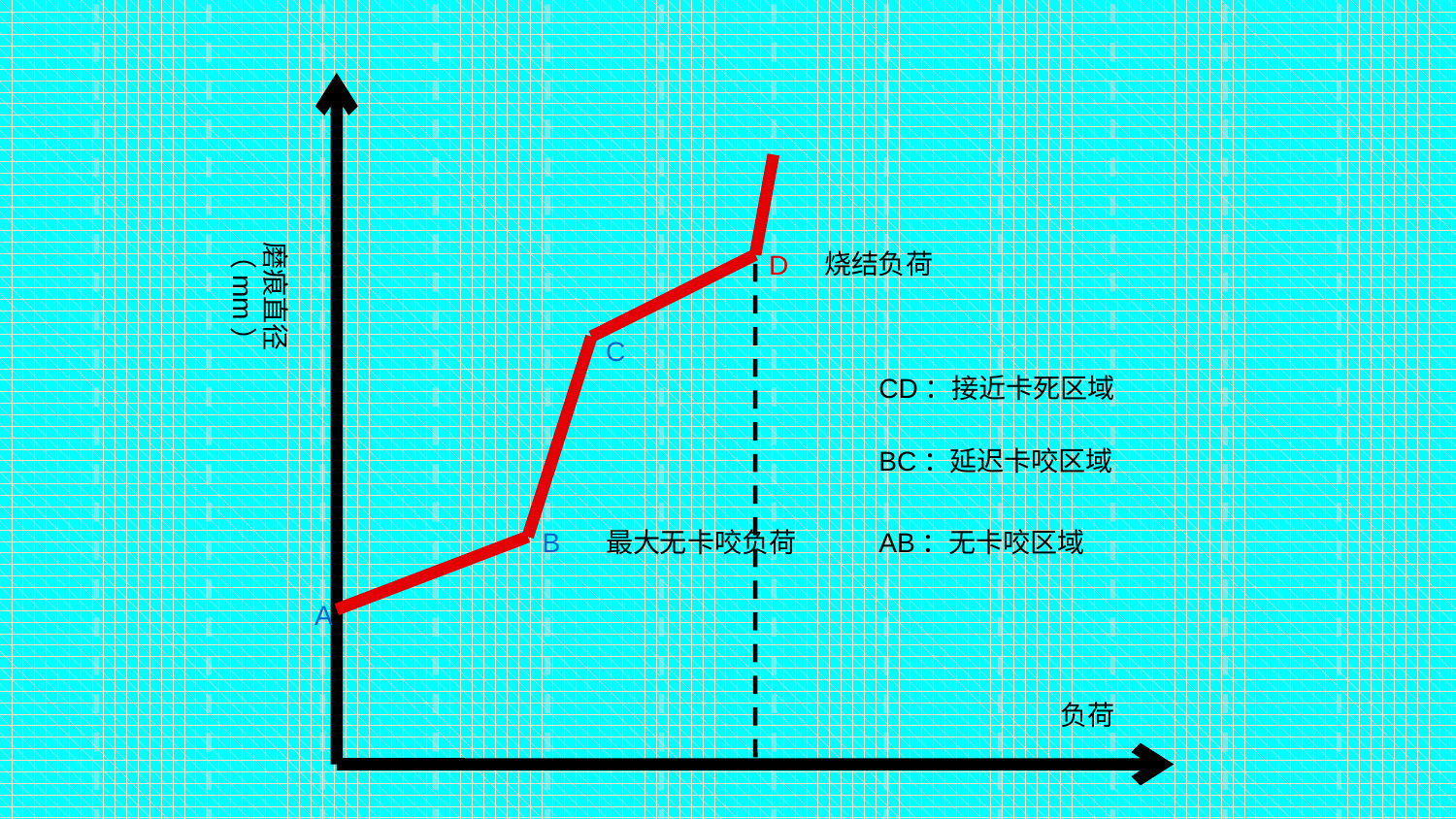

磨痕直径（mm）
烧结负荷
D

C

CD：接近卡死区域
BC：延迟卡咬区域
B
最大无卡咬负荷
AB：无卡咬区域

A
负荷